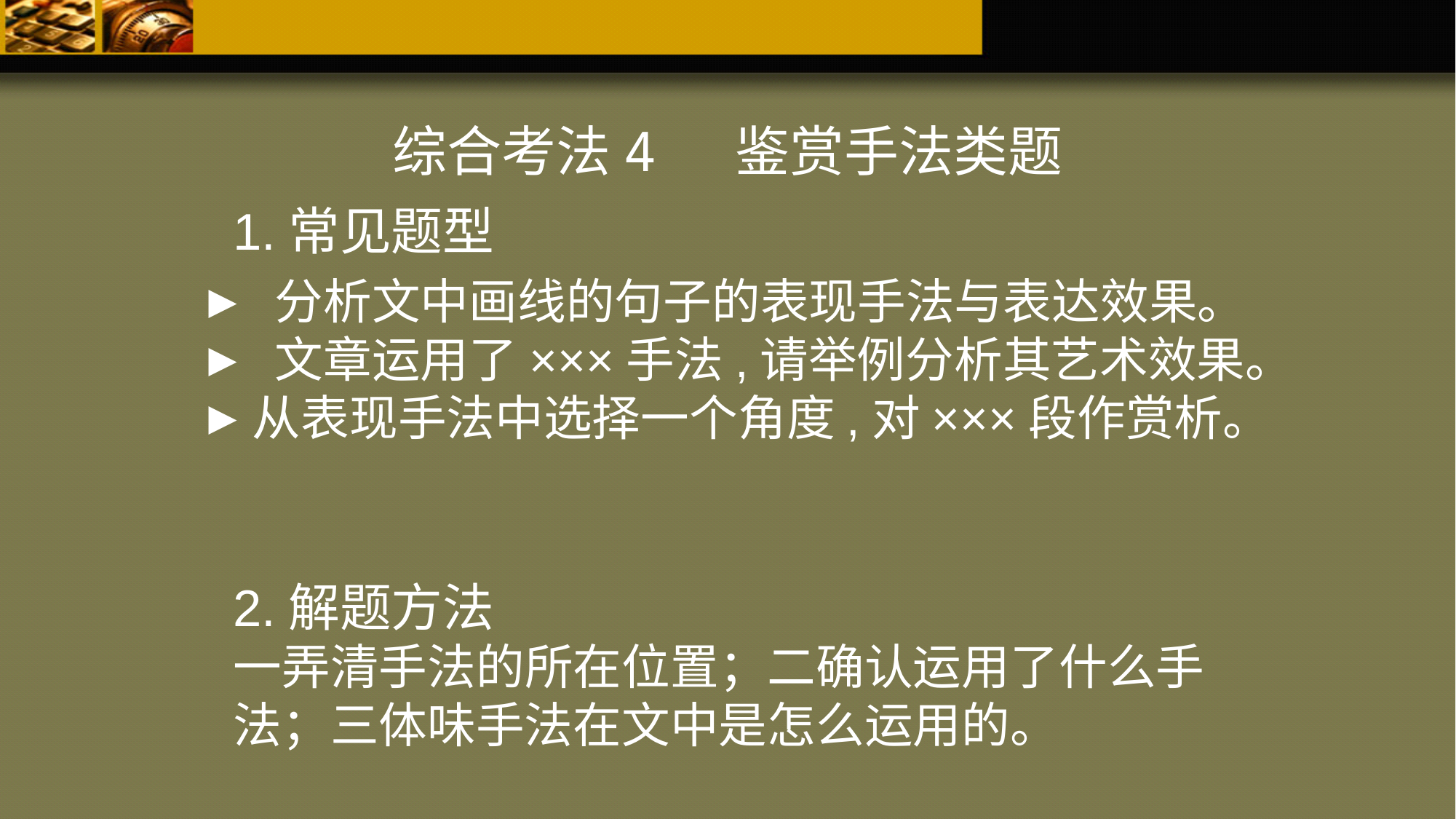

综合考法4  鉴赏手法类题

1.常见题型

 分析文中画线的句子的表现手法与表达效果。
 文章运用了×××手法,请举例分析其艺术效果。
从表现手法中选择一个角度,对×××段作赏析。

2.解题方法
一弄清手法的所在位置；二确认运用了什么手法；三体味手法在文中是怎么运用的。